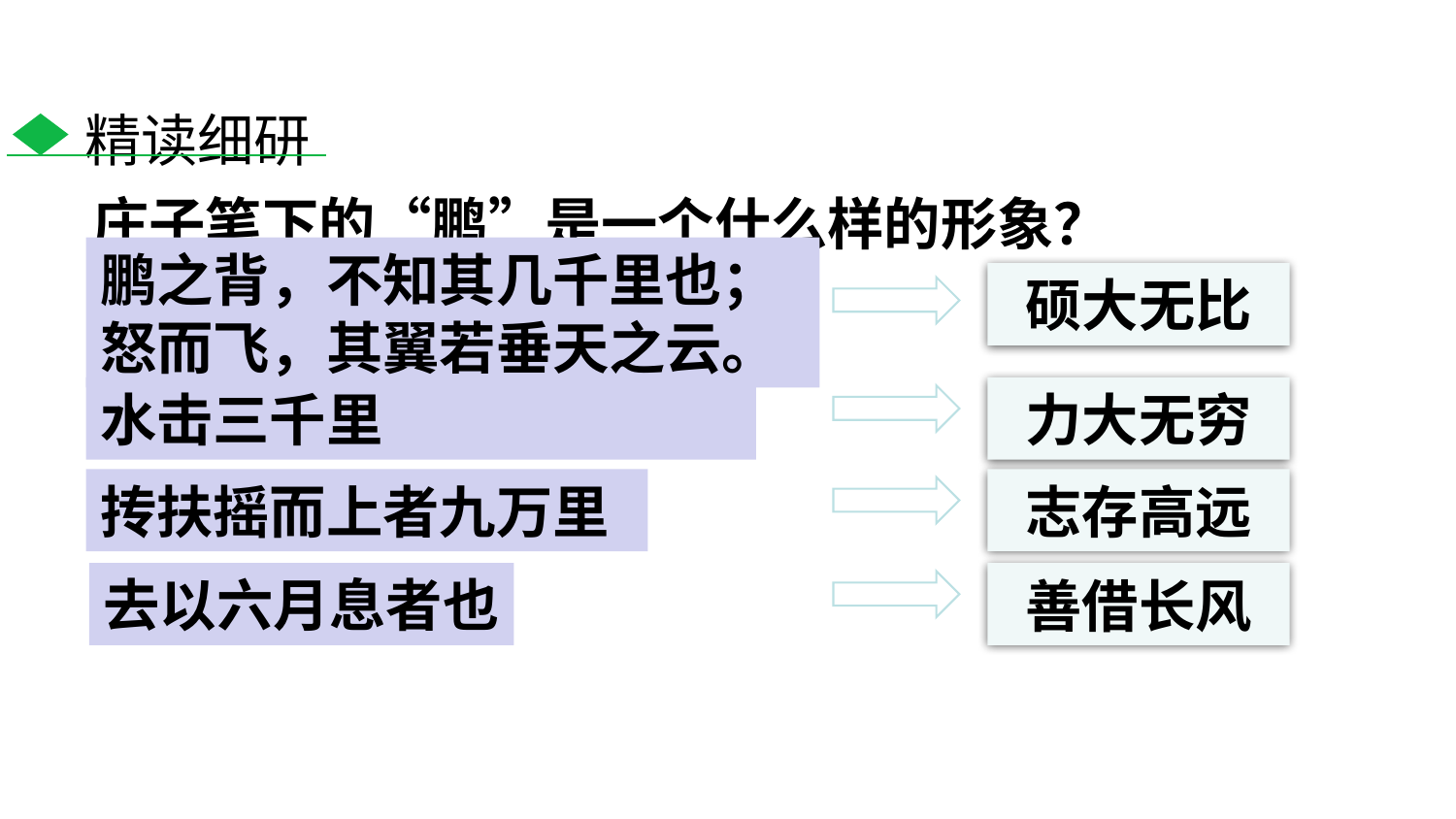

精读细研

庄子笔下的“鹏”是一个什么样的形象？
鹏之背，不知其几千里也；怒而飞，其翼若垂天之云。
硕大无比

水击三千里
力大无穷

抟扶摇而上者九万里
志存高远

去以六月息者也
善借长风